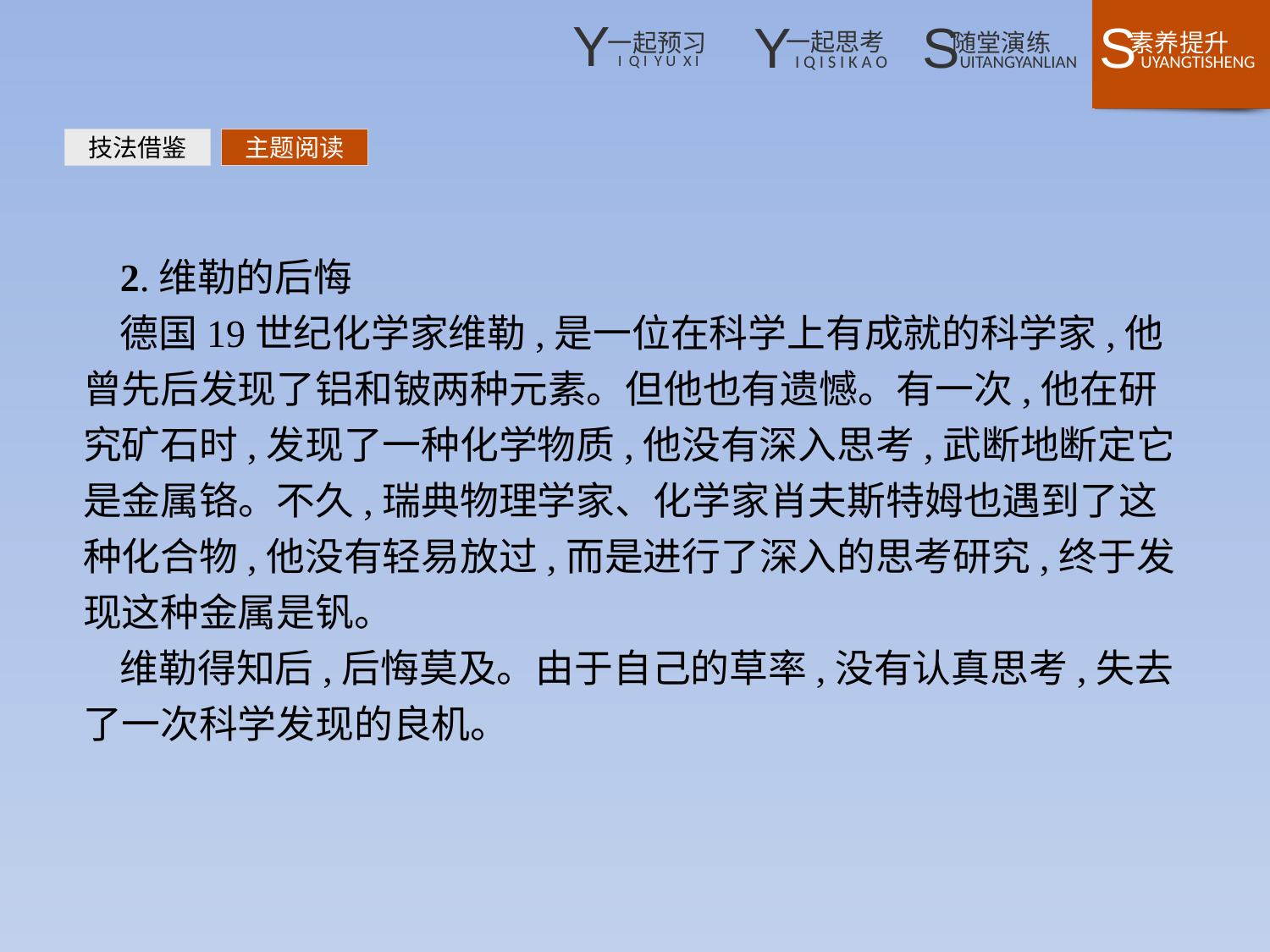

技法借鉴
主题阅读
2.维勒的后悔
德国19世纪化学家维勒,是一位在科学上有成就的科学家,他曾先后发现了铝和铍两种元素。但他也有遗憾。有一次,他在研究矿石时,发现了一种化学物质,他没有深入思考,武断地断定它是金属铬。不久,瑞典物理学家、化学家肖夫斯特姆也遇到了这种化合物,他没有轻易放过,而是进行了深入的思考研究,终于发现这种金属是钒。
维勒得知后,后悔莫及。由于自己的草率,没有认真思考,失去了一次科学发现的良机。